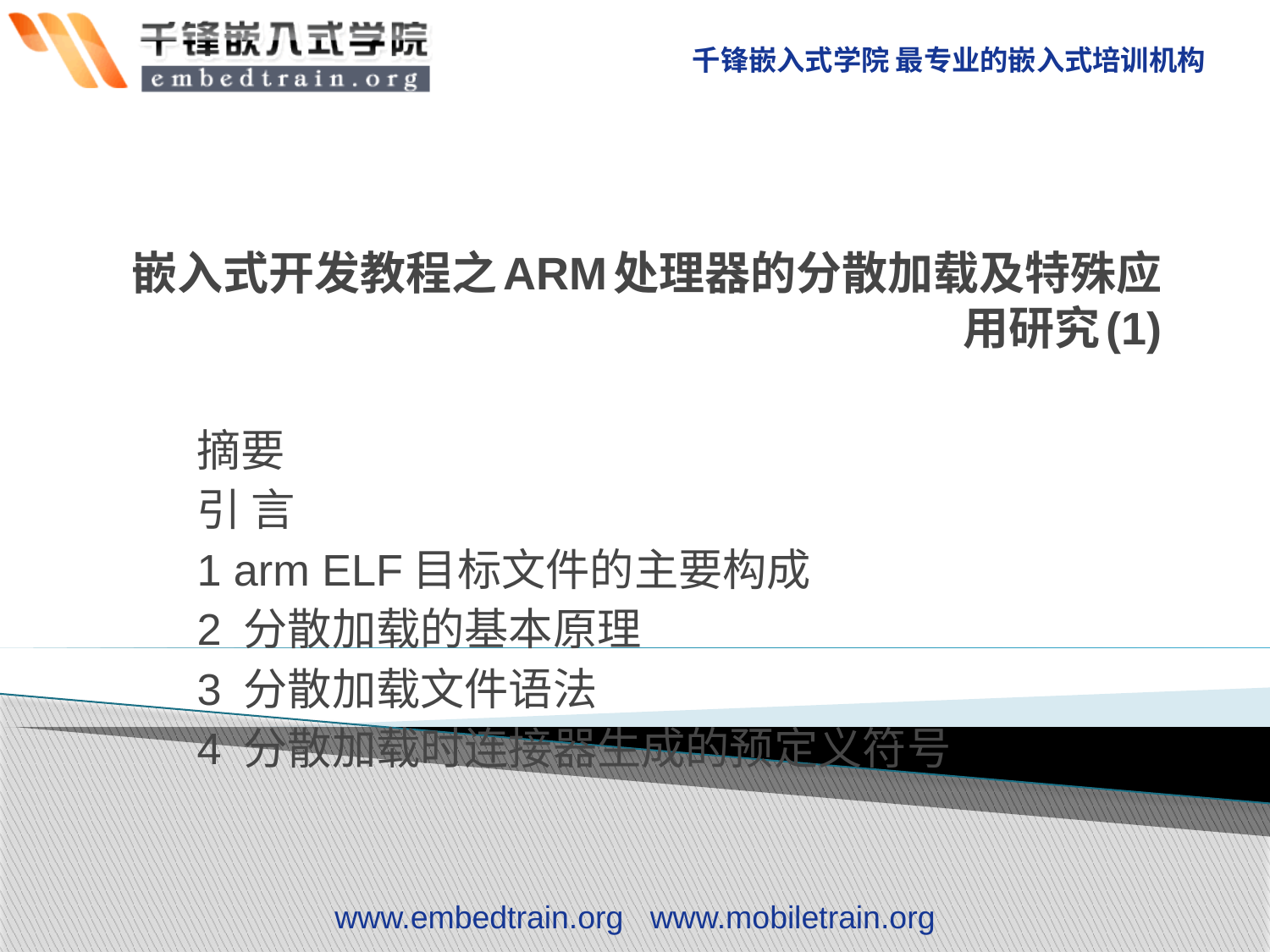

# 嵌入式开发教程之ARM处理器的分散加载及特殊应用研究(1)
摘要
引 言
1 arm ELF目标文件的主要构成
2 分散加载的基本原理
3 分散加载文件语法
4 分散加载时连接器生成的预定义符号